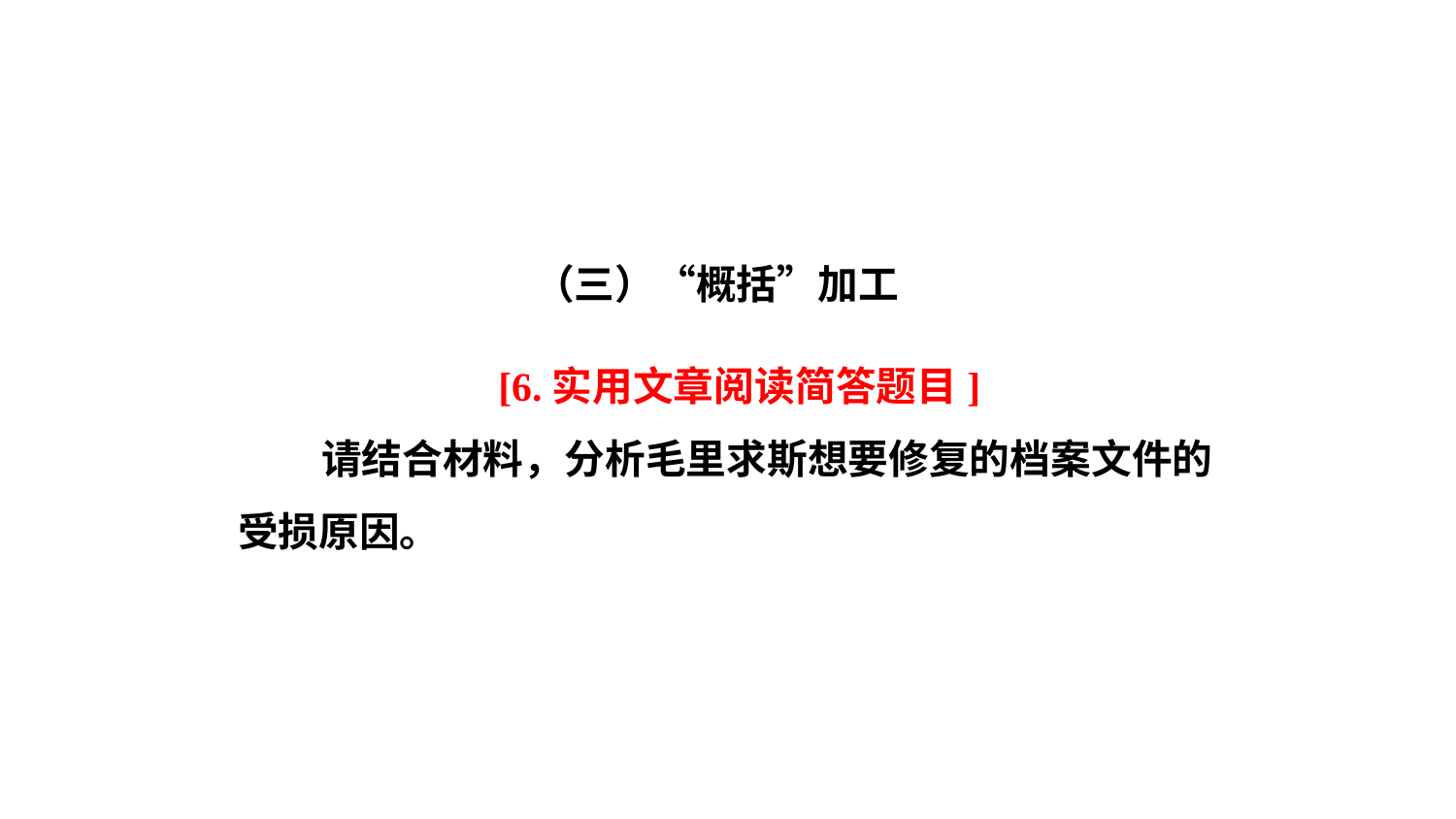

（三）“概括”加工
[6.实用文章阅读简答题目]
        请结合材料，分析毛里求斯想要修复的档案文件的受损原因。